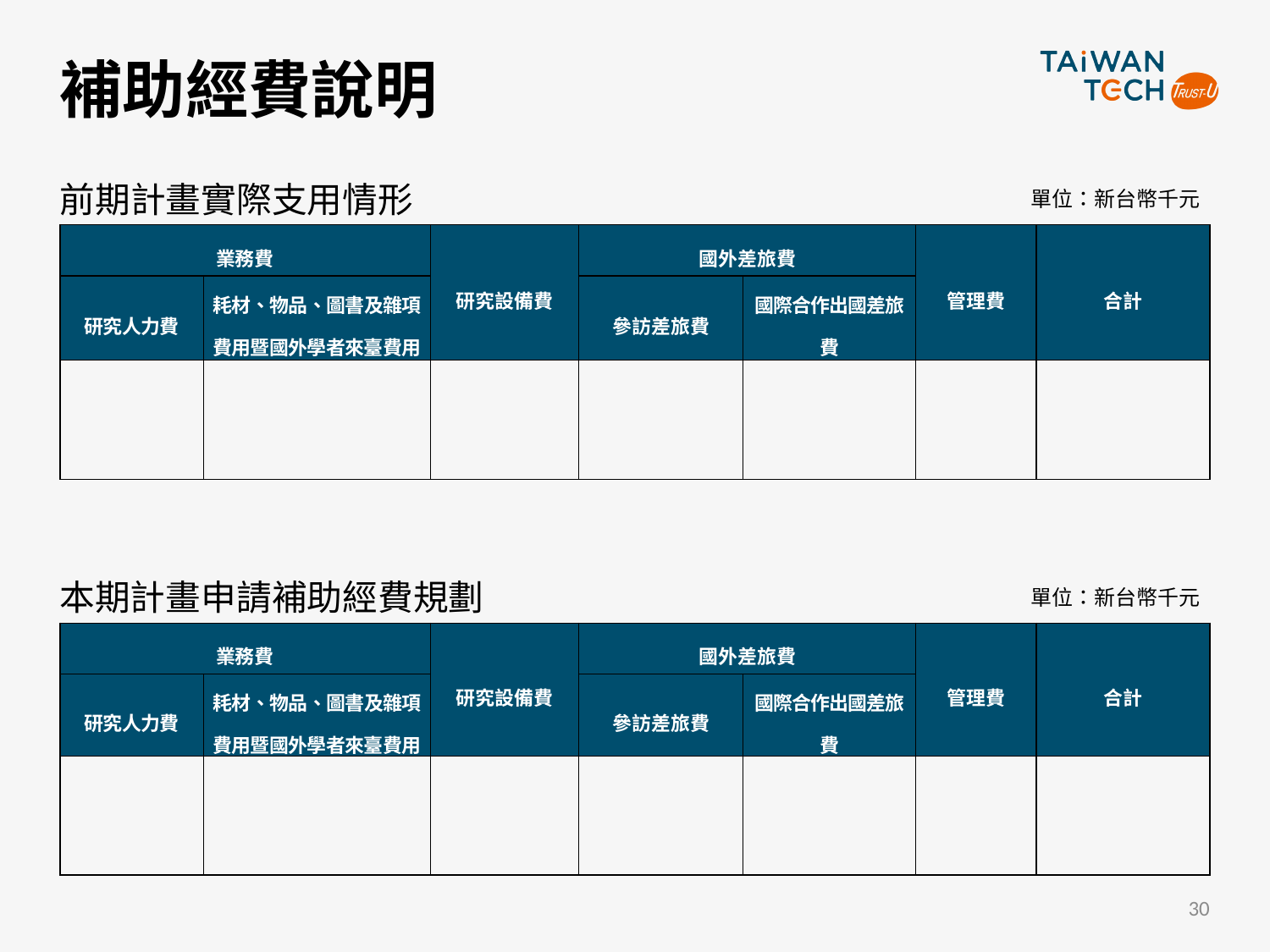

# 補助經費說明
前期計畫實際支用情形
單位：新台幣千元
| 業務費 |  | 研究設備費 | 國外差旅費 |  | 管理費 | 合計 |
| --- | --- | --- | --- | --- | --- | --- |
| 研究人力費 | 耗材、物品、圖書及雜項費用暨國外學者來臺費用 |  | 參訪差旅費 | 國際合作出國差旅費 |  |  |
|  |  |  |  |  |  |  |
本期計畫申請補助經費規劃
單位：新台幣千元
| 業務費 |  | 研究設備費 | 國外差旅費 |  | 管理費 | 合計 |
| --- | --- | --- | --- | --- | --- | --- |
| 研究人力費 | 耗材、物品、圖書及雜項費用暨國外學者來臺費用 |  | 參訪差旅費 | 國際合作出國差旅費 |  |  |
|  |  |  |  |  |  |  |
30